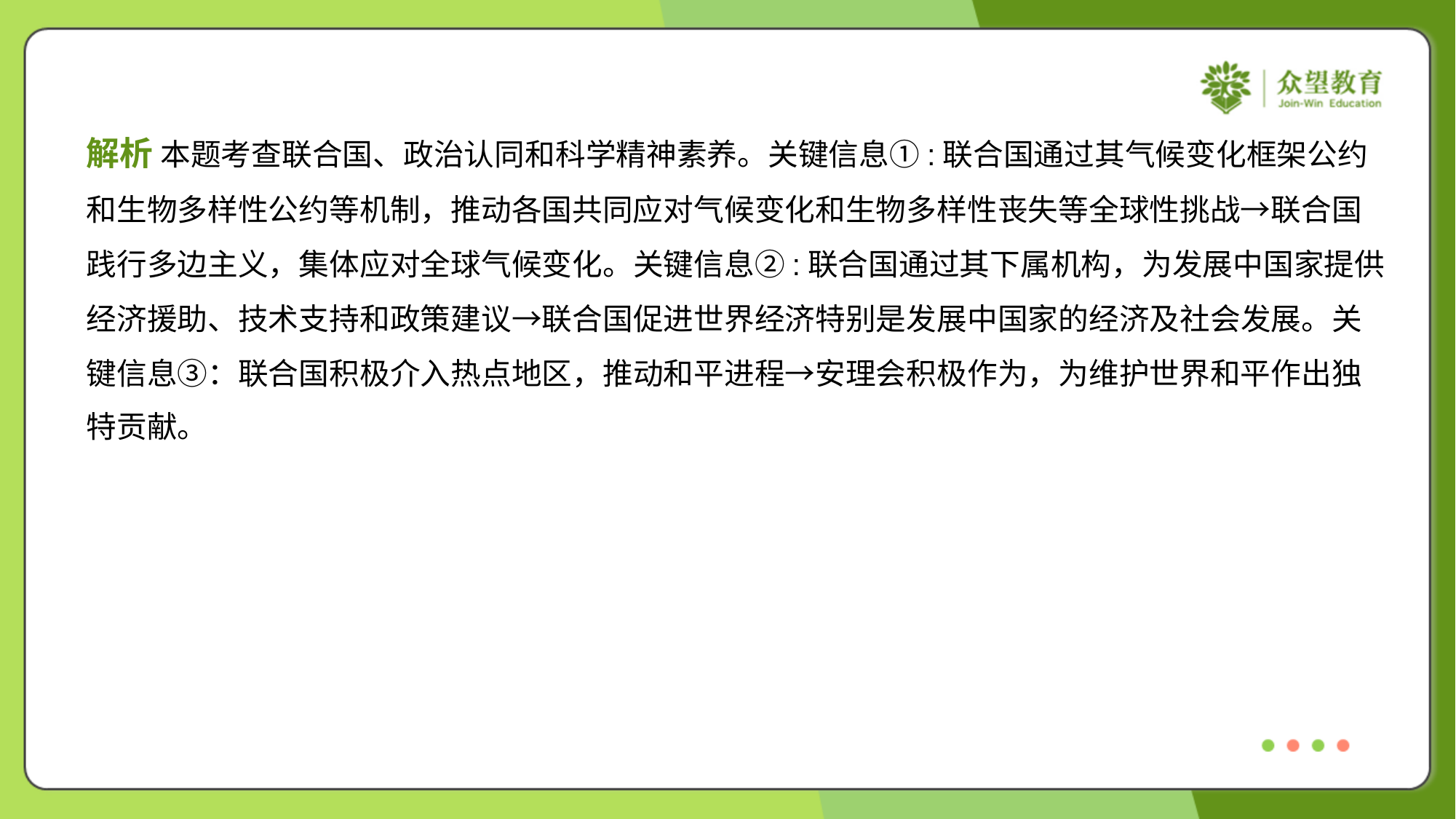

解析 本题考查联合国、政治认同和科学精神素养。关键信息①:联合国通过其气候变化框架公约
和生物多样性公约等机制，推动各国共同应对气候变化和生物多样性丧失等全球性挑战→联合国
践行多边主义，集体应对全球气候变化。关键信息②:联合国通过其下属机构，为发展中国家提供
经济援助、技术支持和政策建议→联合国促进世界经济特别是发展中国家的经济及社会发展。关
键信息③：联合国积极介入热点地区，推动和平进程→安理会积极作为，为维护世界和平作出独
特贡献。